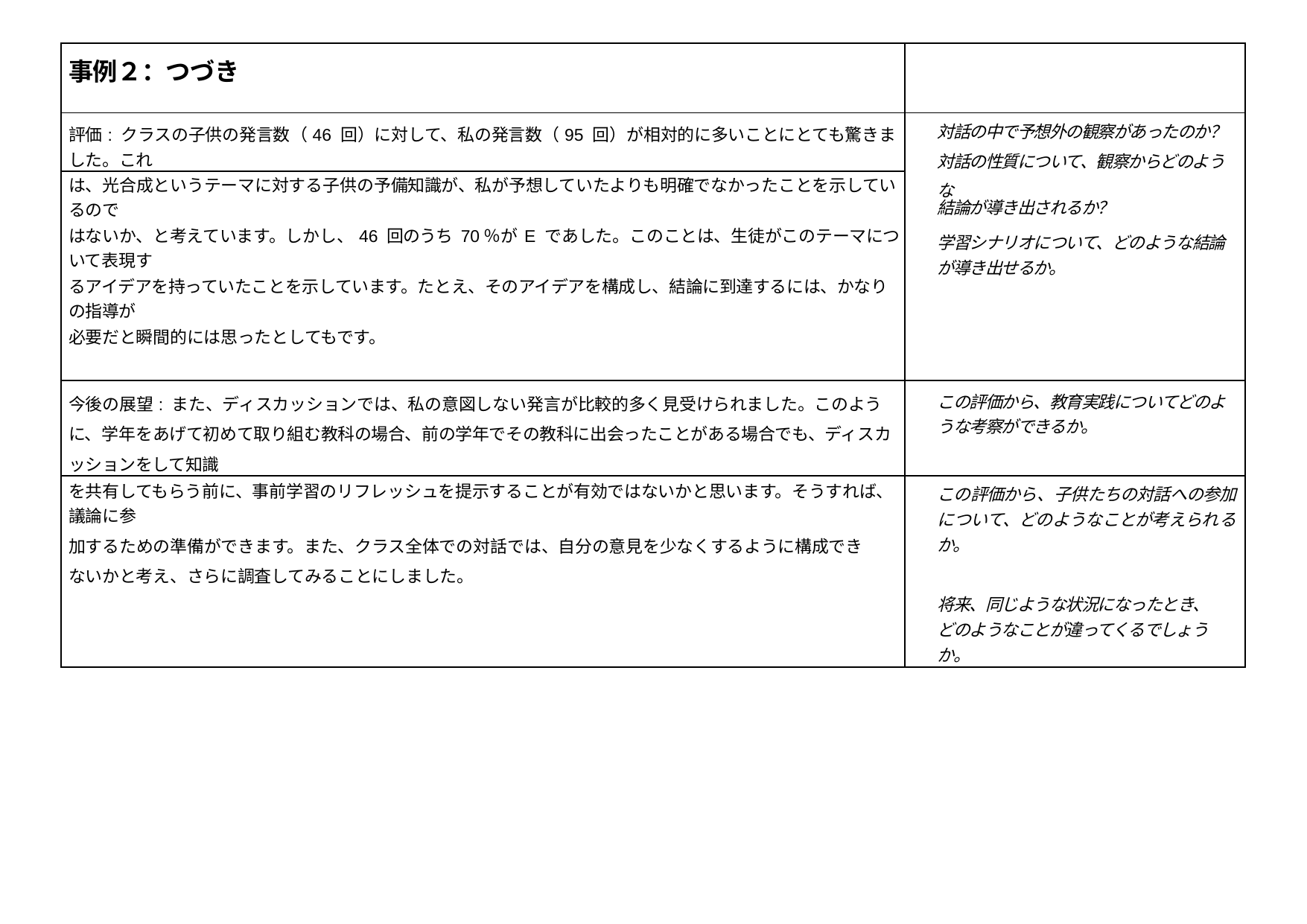

| 事例２：つづき |  |
| --- | --- |
| 評価: クラスの子供の発言数（46 回）に対して、私の発言数（95 回）が相対的に多いことにとても驚きました。これ | 対話の中で予想外の観察があったのか？ 対話の性質について、観察からどのような 結論が導き出されるか？ 学習シナリオについて、どのような結論が導き出せるか。 |
| は、光合成というテーマに対する子供の予備知識が、私が予想していたよりも明確でなかったことを示しているので |  |
| はないか、と考えています。しかし、46 回のうち 70％が E であした。このことは、生徒がこのテーマについて表現す |  |
| るアイデアを持っていたことを示しています。たとえ、そのアイデアを構成し、結論に到達するには、かなりの指導が |  |
| 必要だと瞬間的には思ったとしてもです。 |  |
| 今後の展望: また、ディスカッションでは、私の意図しない発言が比較的多く見受けられました。このように、学年をあげて初めて取り組む教科の場合、前の学年でその教科に出会ったことがある場合でも、ディスカッションをして知識 | この評価から、教育実践についてどのような考察ができるか。 |
| を共有してもらう前に、事前学習のリフレッシュを提示することが有効ではないかと思います。そうすれば、議論に参 加するための準備ができます。また、クラス全体での対話では、自分の意見を少なくするように構成できないかと考え、さらに調査してみることにしました。 | この評価から、子供たちの対話への参加について、どのようなことが考えられるか。 |
|  | 将来、同じような状況になったとき、どのようなことが違ってくるでしょうか。 |